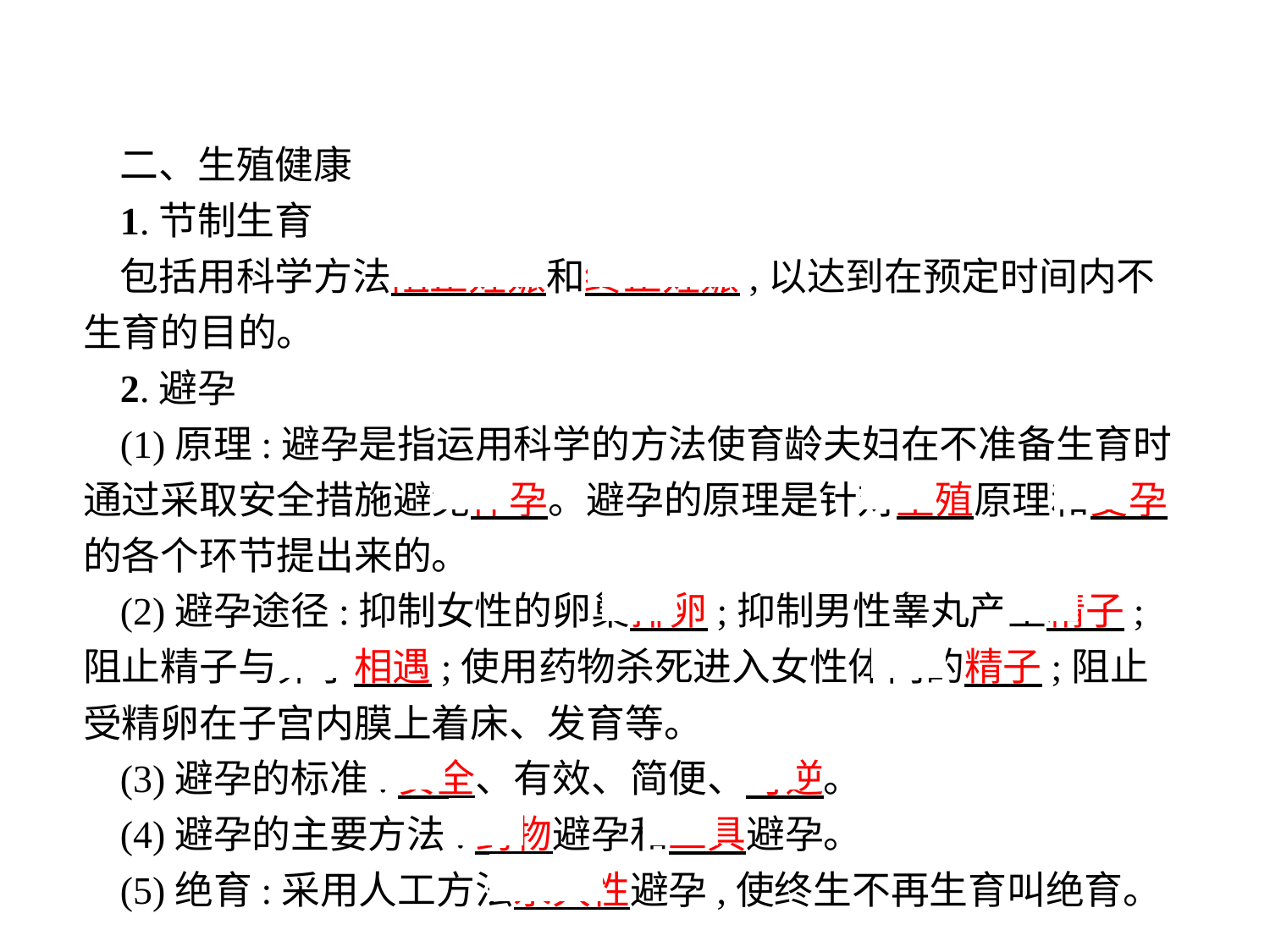

二、生殖健康
1.节制生育
包括用科学方法阻止妊娠和终止妊娠,以达到在预定时间内不生育的目的。
2.避孕
(1)原理:避孕是指运用科学的方法使育龄夫妇在不准备生育时通过采取安全措施避免怀孕。避孕的原理是针对生殖原理和受孕的各个环节提出来的。
(2)避孕途径:抑制女性的卵巢排卵;抑制男性睾丸产生精子;阻止精子与卵子相遇;使用药物杀死进入女性体内的精子;阻止受精卵在子宫内膜上着床、发育等。
(3)避孕的标准:安全、有效、简便、可逆。
(4)避孕的主要方法:药物避孕和工具避孕。
(5)绝育:采用人工方法永久性避孕,使终生不再生育叫绝育。